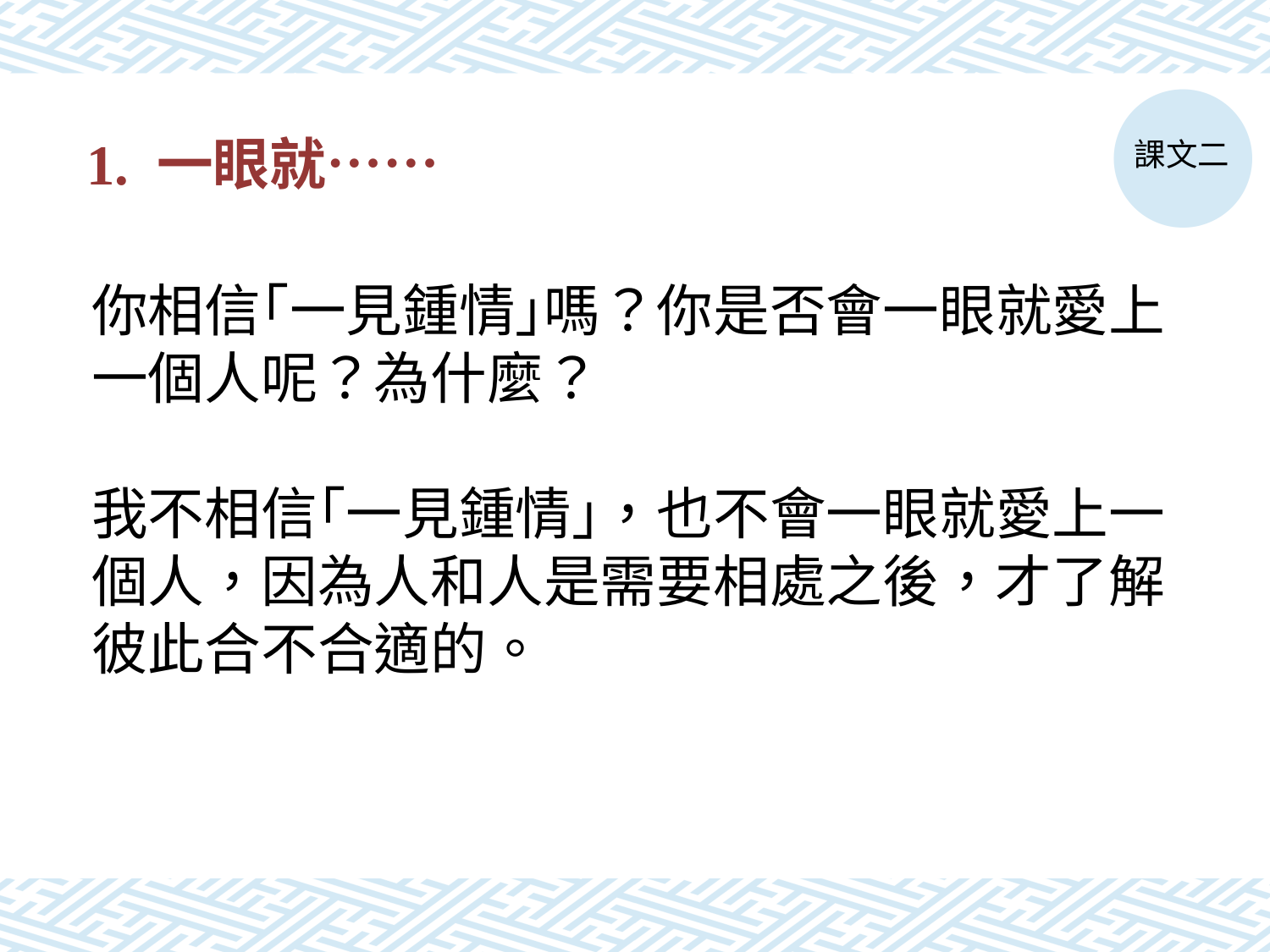

課文二
# 1. 一眼就……
你相信｢一見鍾情｣嗎？你是否會一眼就愛上一個人呢？為什麼？

我不相信｢一見鍾情｣，也不會一眼就愛上一個人，因為人和人是需要相處之後，才了解彼此合不合適的。